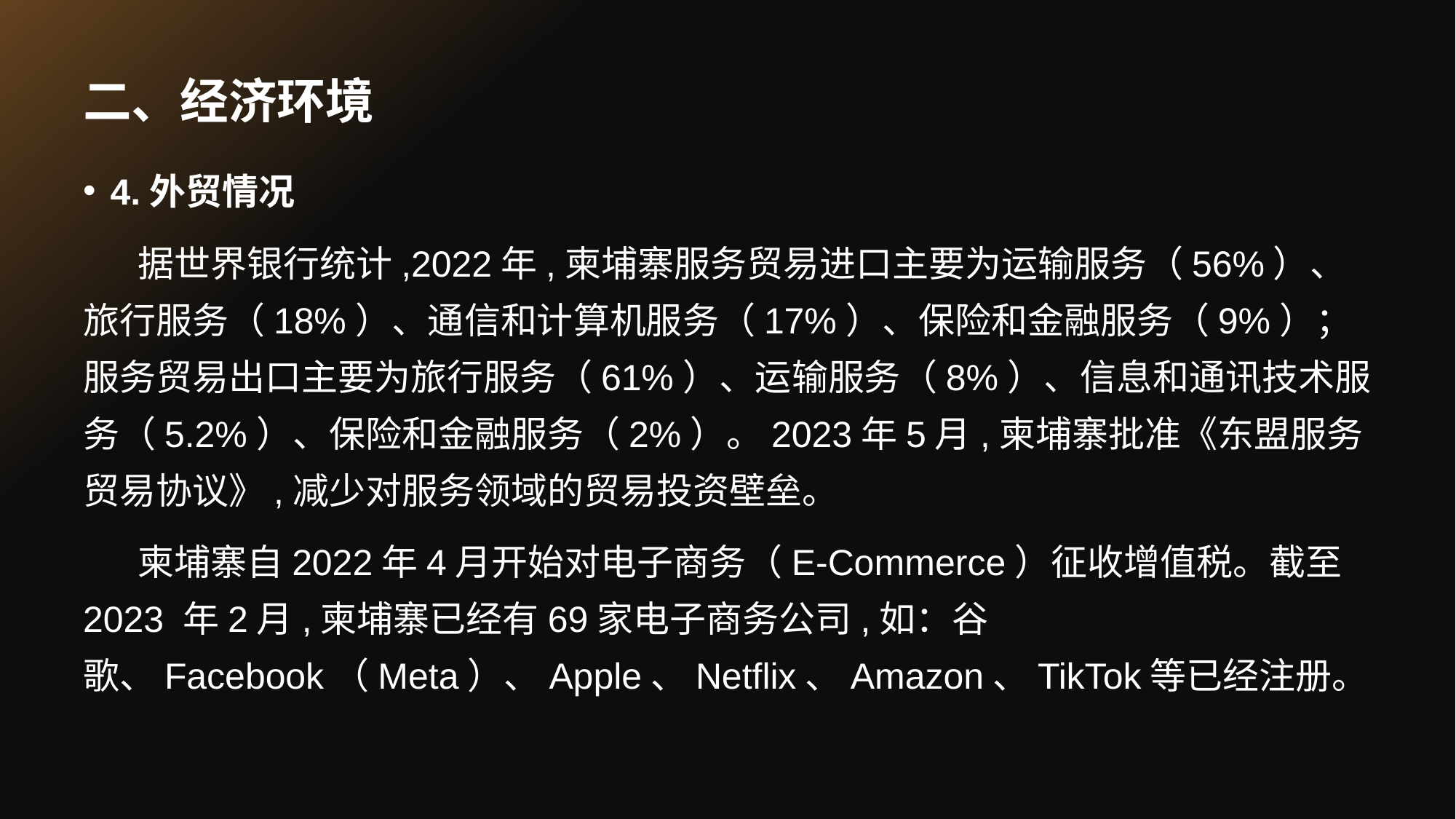

# 二、经济环境
4.外贸情况
据世界银行统计,2022年,柬埔寨服务贸易进口主要为运输服务（56%）、旅行服务（18%）、通信和计算机服务（17%）、保险和金融服务（9%）；服务贸易出口主要为旅行服务（61%）、运输服务（8%）、信息和通讯技术服务（5.2%）、保险和金融服务（2%）。2023年5月,柬埔寨批准《东盟服务贸易协议》,减少对服务领域的贸易投资壁垒。
柬埔寨自2022年4月开始对电子商务（E-Commerce）征收增值税。截至 2023 年2月,柬埔寨已经有69家电子商务公司,如：谷歌、Facebook（Meta）、Apple、Netflix、Amazon、TikTok等已经注册。